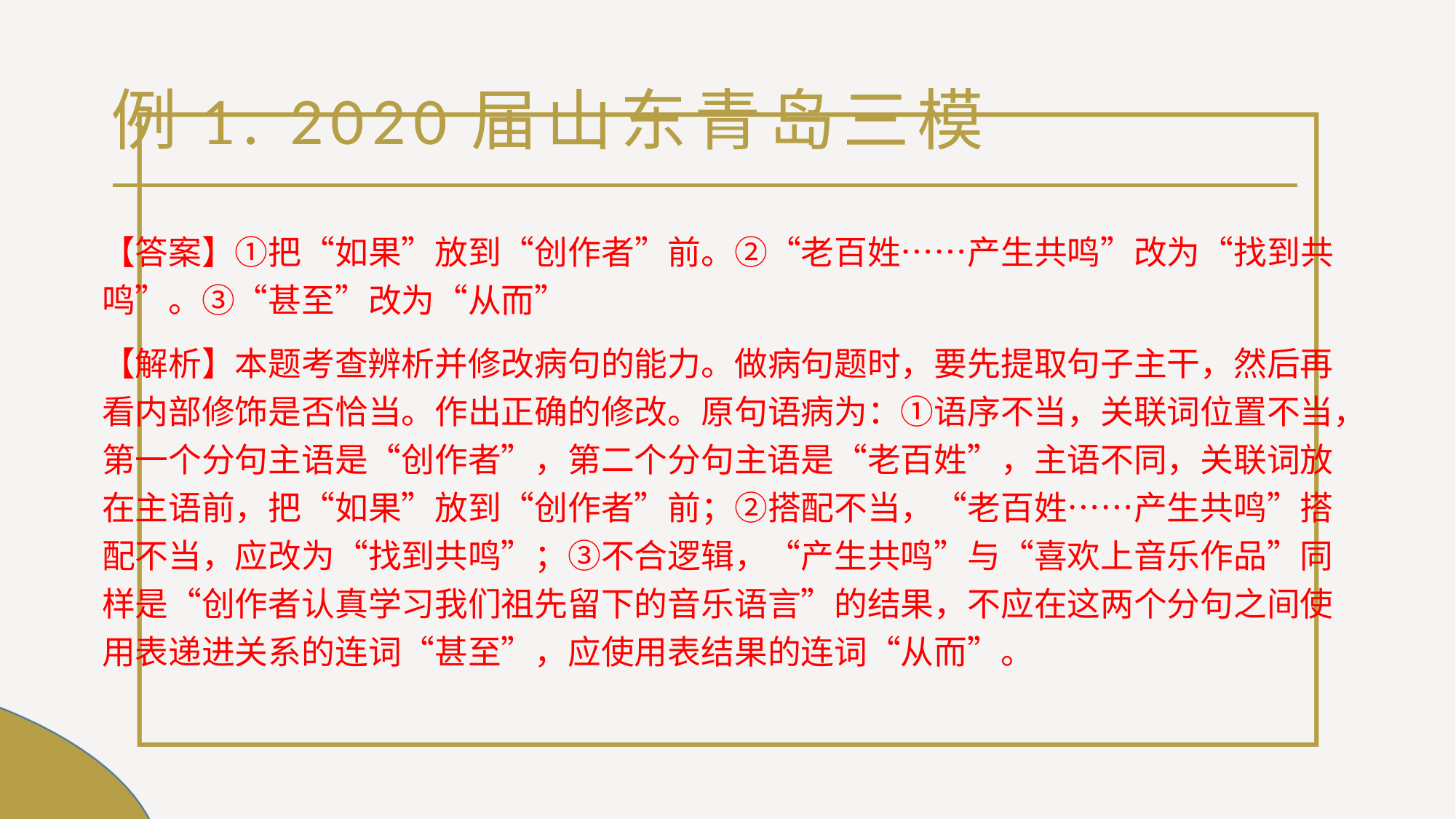

# 例1. 2020届山东青岛三模
【答案】①把“如果”放到“创作者”前。②“老百姓……产生共鸣”改为“找到共鸣”。③“甚至”改为“从而”
【解析】本题考查辨析并修改病句的能力。做病句题时，要先提取句子主干，然后再看内部修饰是否恰当。作出正确的修改。原句语病为：①语序不当，关联词位置不当，第一个分句主语是“创作者”，第二个分句主语是“老百姓”，主语不同，关联词放在主语前，把“如果”放到“创作者”前；②搭配不当，“老百姓……产生共鸣”搭配不当，应改为“找到共鸣”；③不合逻辑，“产生共鸣”与“喜欢上音乐作品”同样是“创作者认真学习我们祖先留下的音乐语言”的结果，不应在这两个分句之间使用表递进关系的连词“甚至”，应使用表结果的连词“从而”。